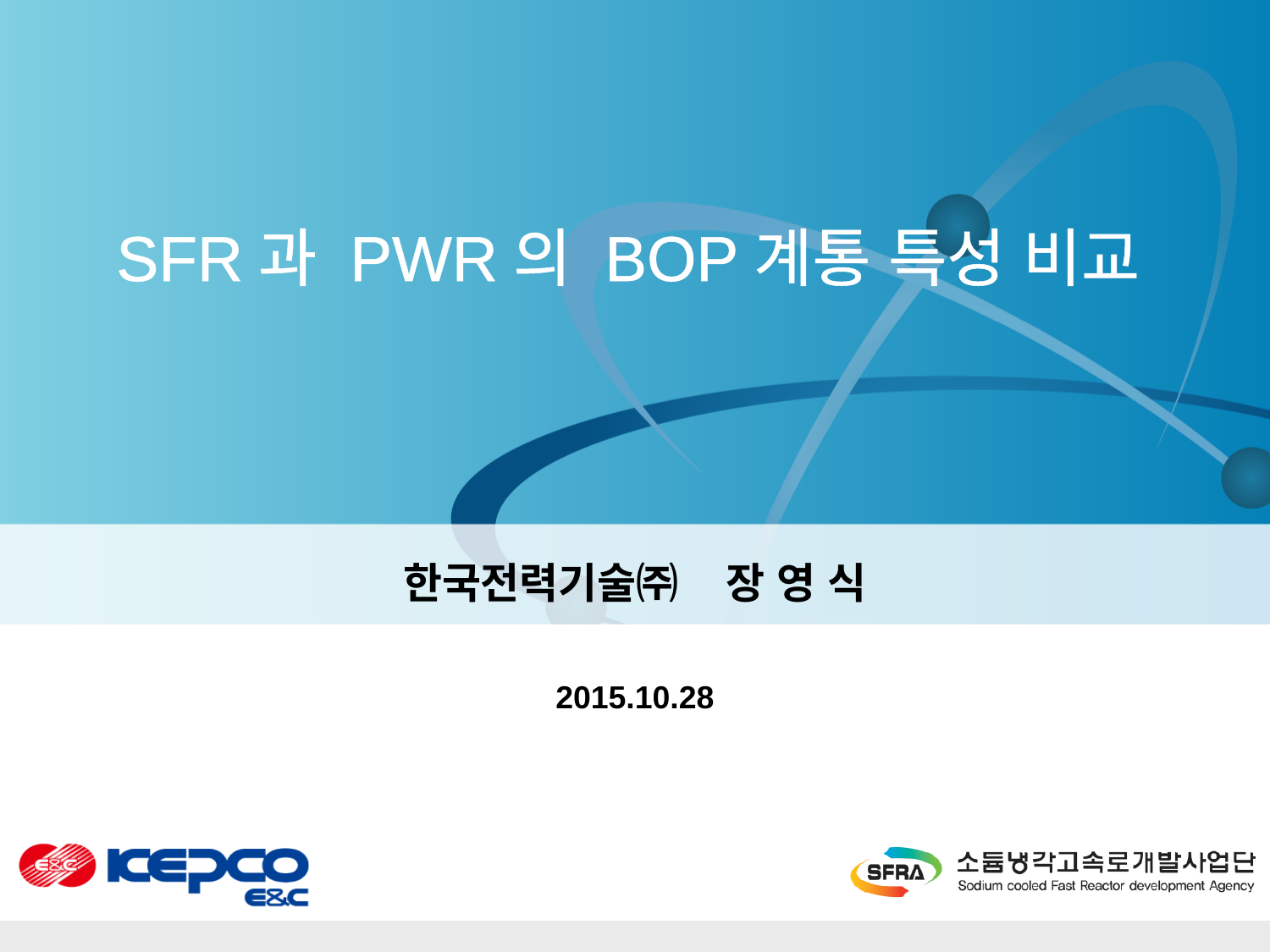

# SFR과 PWR의 BOP계통 특성 비교

한국전력기술㈜    장 영 식

2015.10.28